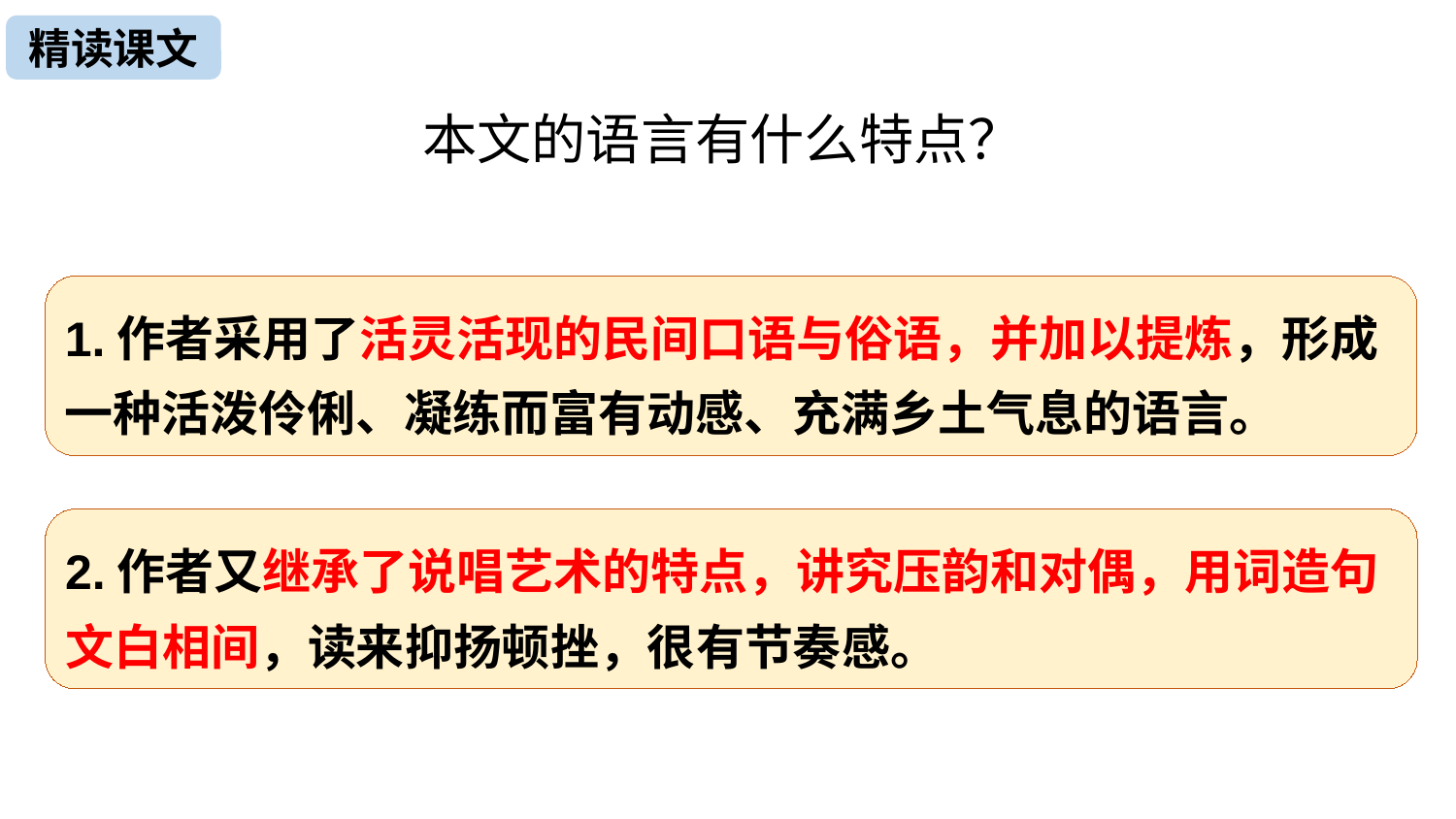

精读课文
本文的语言有什么特点？
1.作者采用了活灵活现的民间口语与俗语，并加以提炼，形成一种活泼伶俐、凝练而富有动感、充满乡土气息的语言。
2.作者又继承了说唱艺术的特点，讲究压韵和对偶，用词造句文白相间，读来抑扬顿挫，很有节奏感。